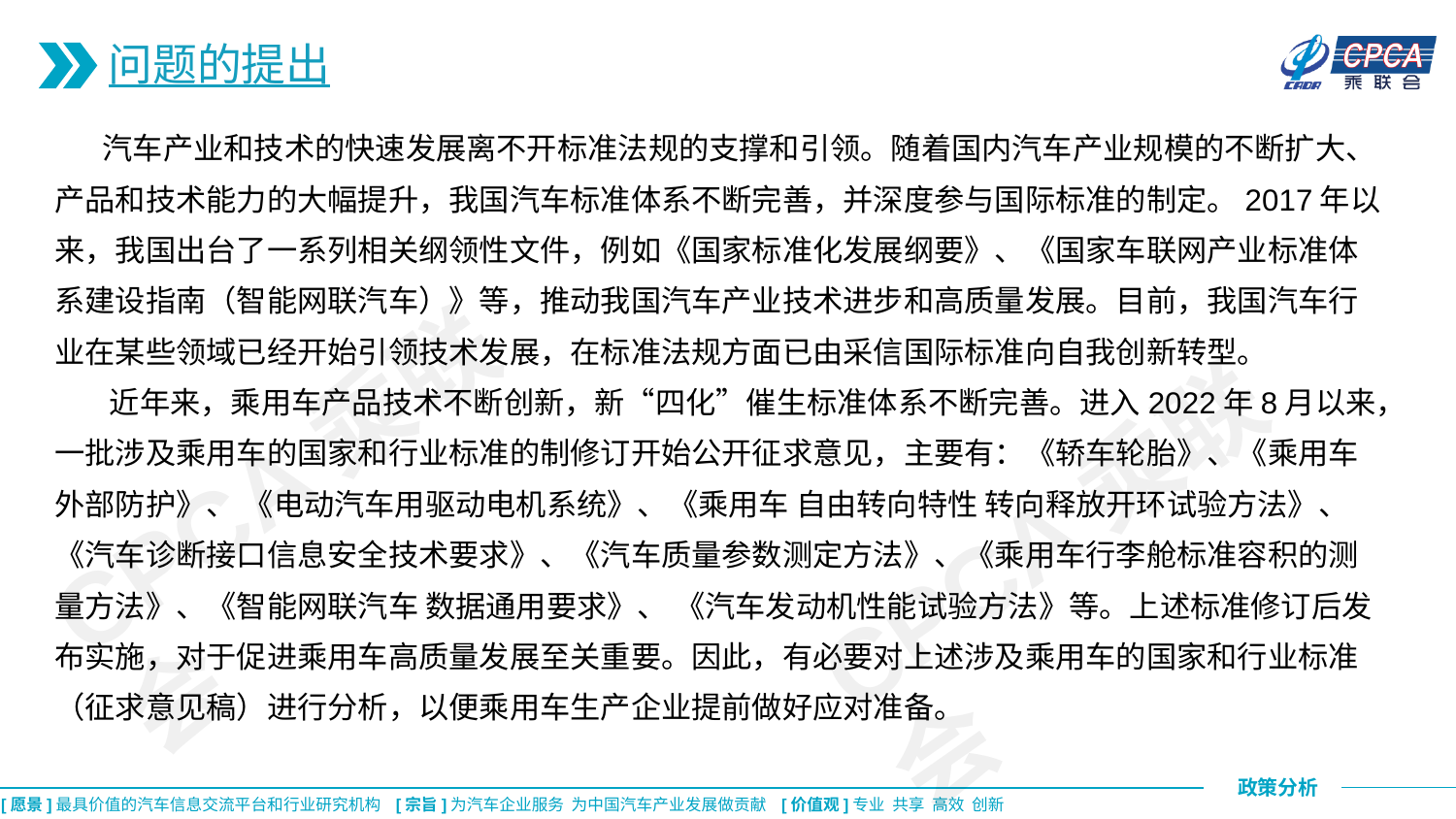

问题的提出
      汽车产业和技术的快速发展离不开标准法规的支撑和引领。随着国内汽车产业规模的不断扩大、产品和技术能力的大幅提升，我国汽车标准体系不断完善，并深度参与国际标准的制定。2017年以来，我国出台了一系列相关纲领性文件，例如《国家标准化发展纲要》、《国家车联网产业标准体系建设指南（智能网联汽车）》等，推动我国汽车产业技术进步和高质量发展。目前，我国汽车行业在某些领域已经开始引领技术发展，在标准法规方面已由采信国际标准向自我创新转型。
       近年来，乘用车产品技术不断创新，新“四化”催生标准体系不断完善。进入2022年8月以来，一批涉及乘用车的国家和行业标准的制修订开始公开征求意见，主要有：《轿车轮胎》、《乘用车外部防护》、 《电动汽车用驱动电机系统》、《乘用车 自由转向特性 转向释放开环试验方法》、《汽车诊断接口信息安全技术要求》、《汽车质量参数测定方法》、《乘用车行李舱标准容积的测量方法》、《智能网联汽车 数据通用要求》、 《汽车发动机性能试验方法》等。上述标准修订后发布实施，对于促进乘用车高质量发展至关重要。因此，有必要对上述涉及乘用车的国家和行业标准（征求意见稿）进行分析，以便乘用车生产企业提前做好应对准备。
CPCA乘联会
CPCA乘联会